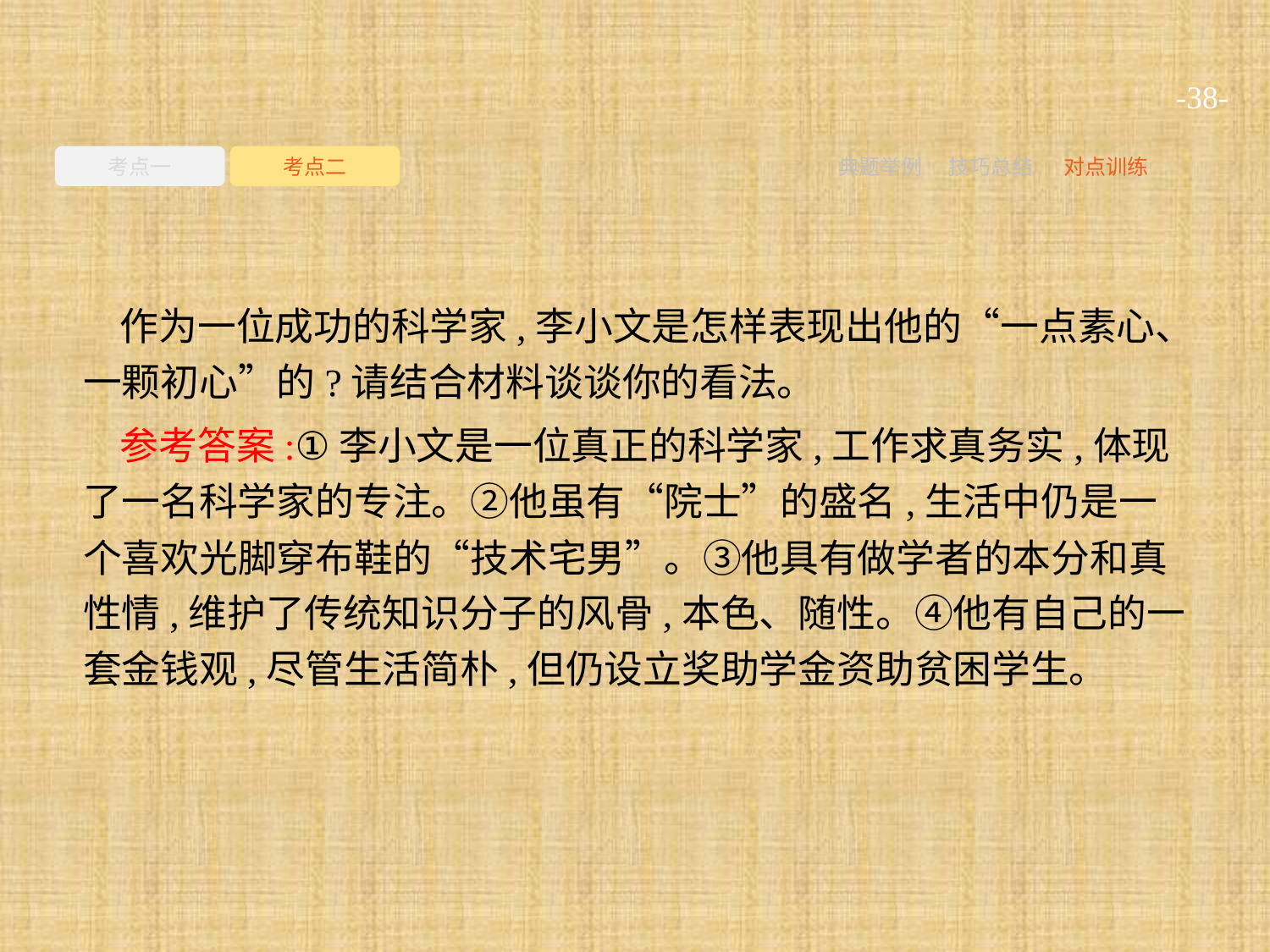

-38-
考点一
考点二
典题举例
技巧总结
对点训练
作为一位成功的科学家,李小文是怎样表现出他的“一点素心、一颗初心”的?请结合材料谈谈你的看法。
参考答案:①李小文是一位真正的科学家,工作求真务实,体现了一名科学家的专注。②他虽有“院士”的盛名,生活中仍是一个喜欢光脚穿布鞋的“技术宅男”。③他具有做学者的本分和真性情,维护了传统知识分子的风骨,本色、随性。④他有自己的一套金钱观,尽管生活简朴,但仍设立奖助学金资助贫困学生。